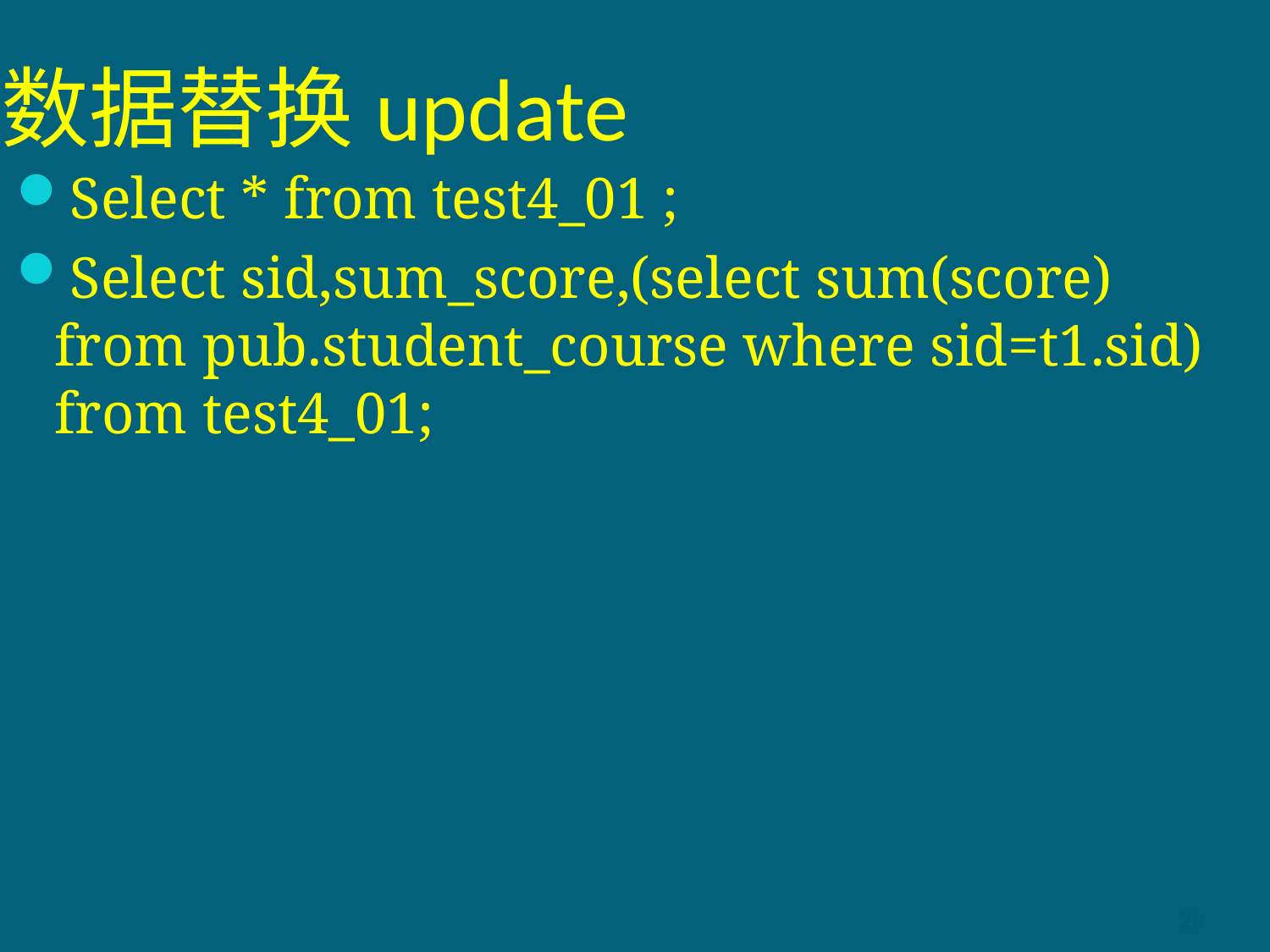

# 数据替换update
Select * from test4_01 ;
Select sid,sum_score,(select sum(score) from pub.student_course where sid=t1.sid) from test4_01;

20